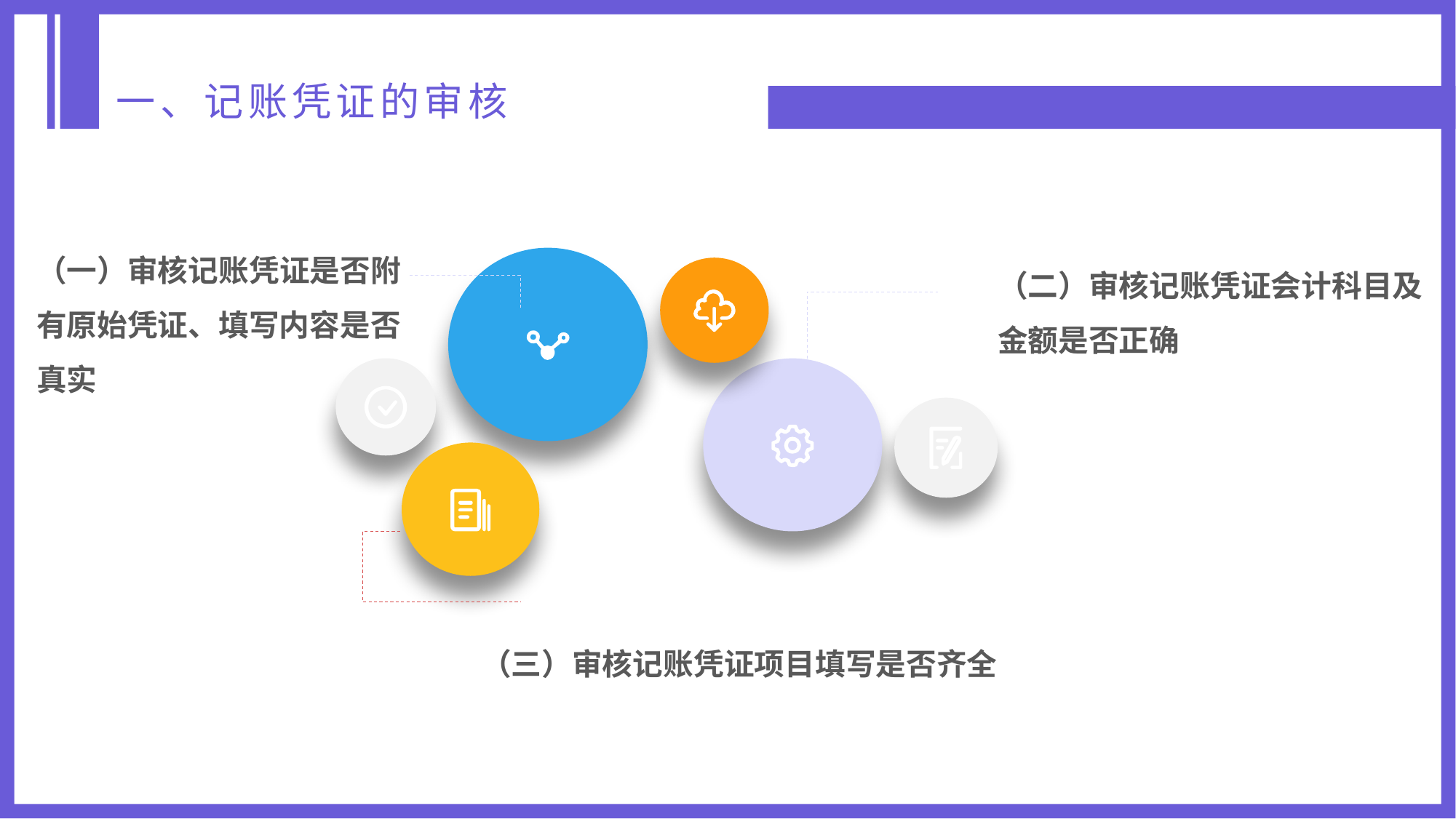

一、记账凭证的审核
（一）审核记账凭证是否附有原始凭证、填写内容是否真实

（二）审核记账凭证会计科目及金额是否正确

（三）审核记账凭证项目填写是否齐全